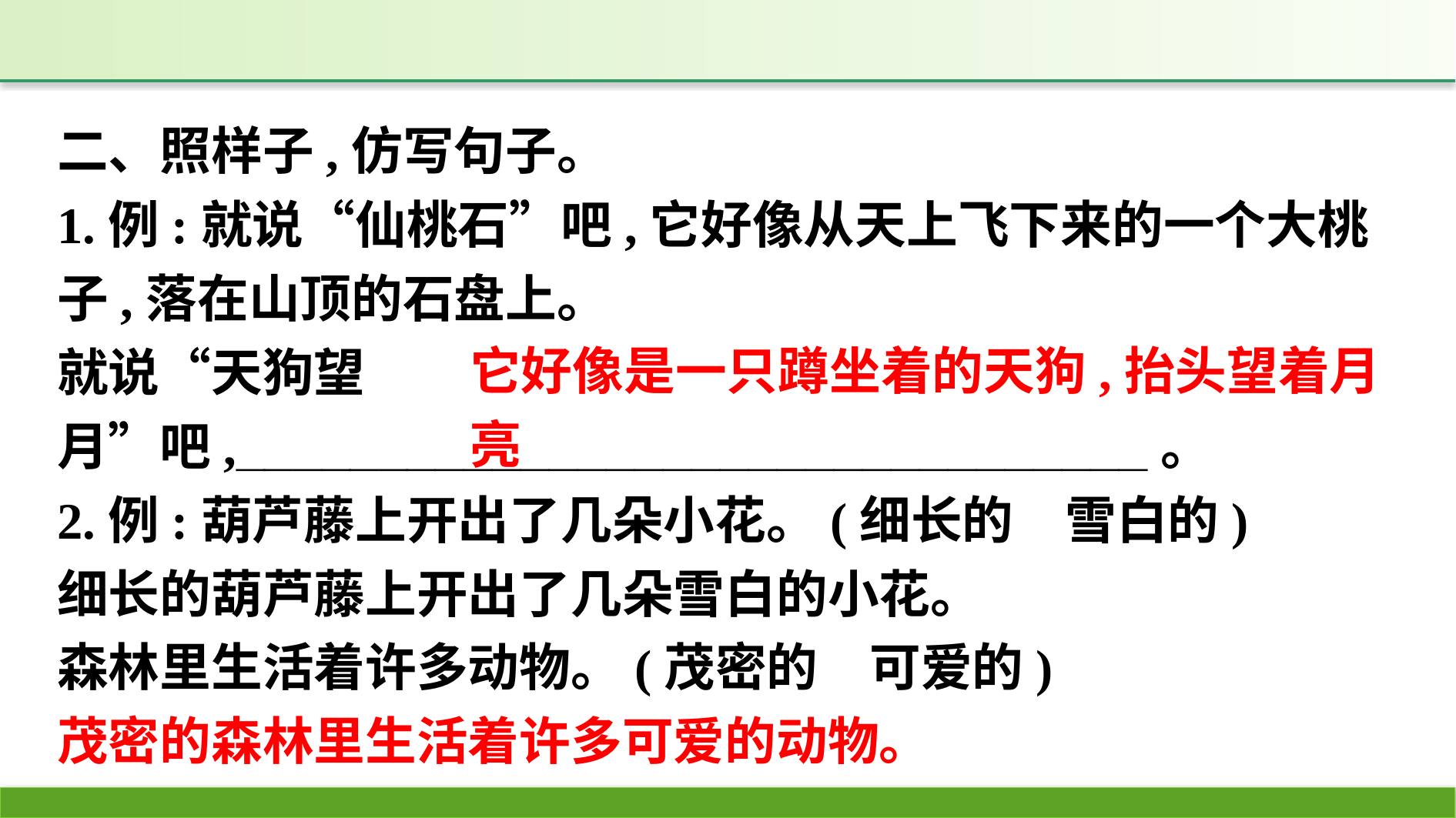

二、照样子,仿写句子。
1.例:就说“仙桃石”吧,它好像从天上飞下来的一个大桃子,落在山顶的石盘上。
就说“天狗望月”吧,________________________________。
2.例:葫芦藤上开出了几朵小花。(细长的　雪白的)
细长的葫芦藤上开出了几朵雪白的小花。
森林里生活着许多动物。(茂密的　可爱的)
茂密的森林里生活着许多可爱的动物。
它好像是一只蹲坐着的天狗,抬头望着月亮